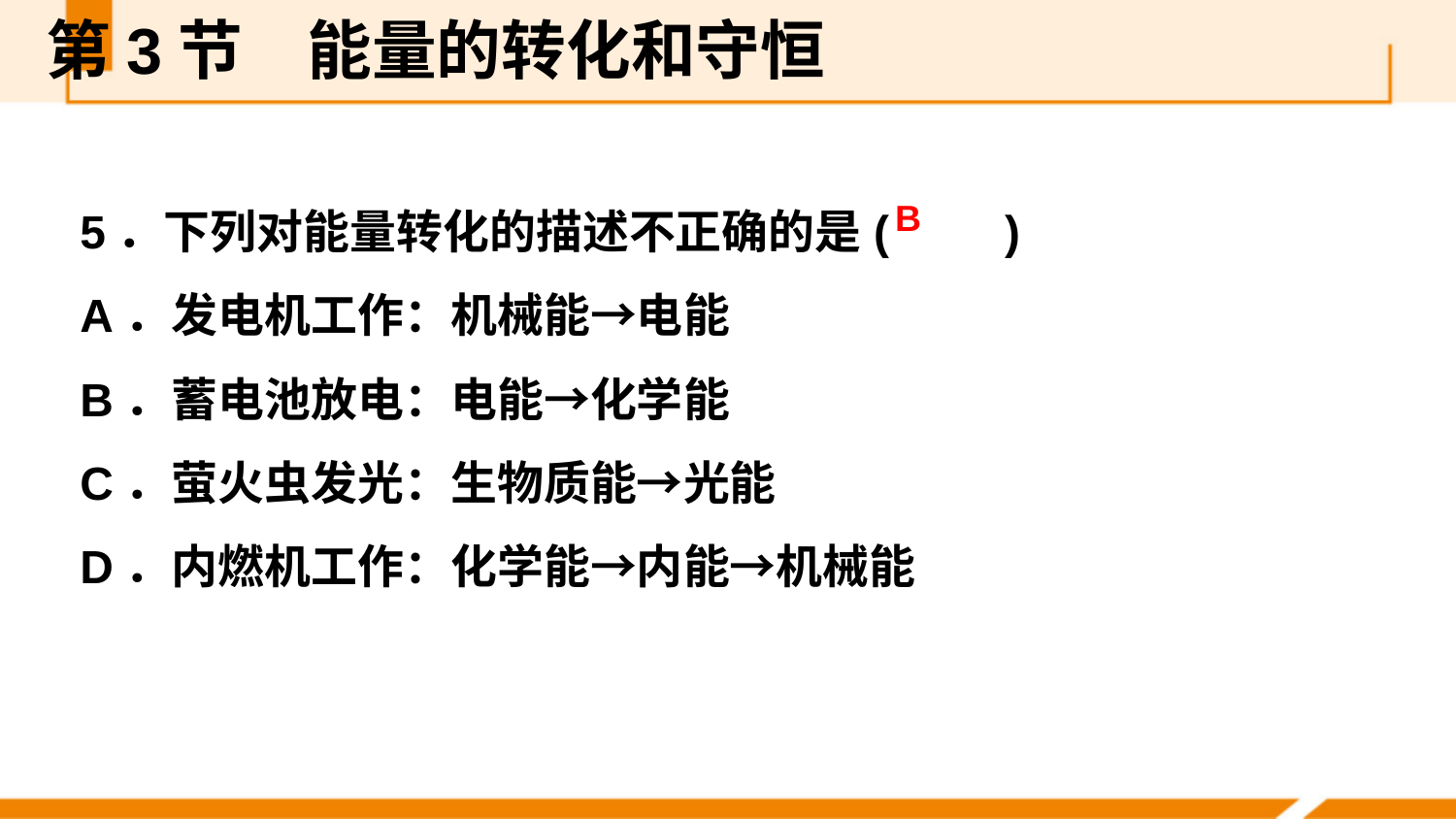

第3节　能量的转化和守恒
5．下列对能量转化的描述不正确的是(　　)
A．发电机工作：机械能→电能
B．蓄电池放电：电能→化学能
C．萤火虫发光：生物质能→光能
D．内燃机工作：化学能→内能→机械能
B